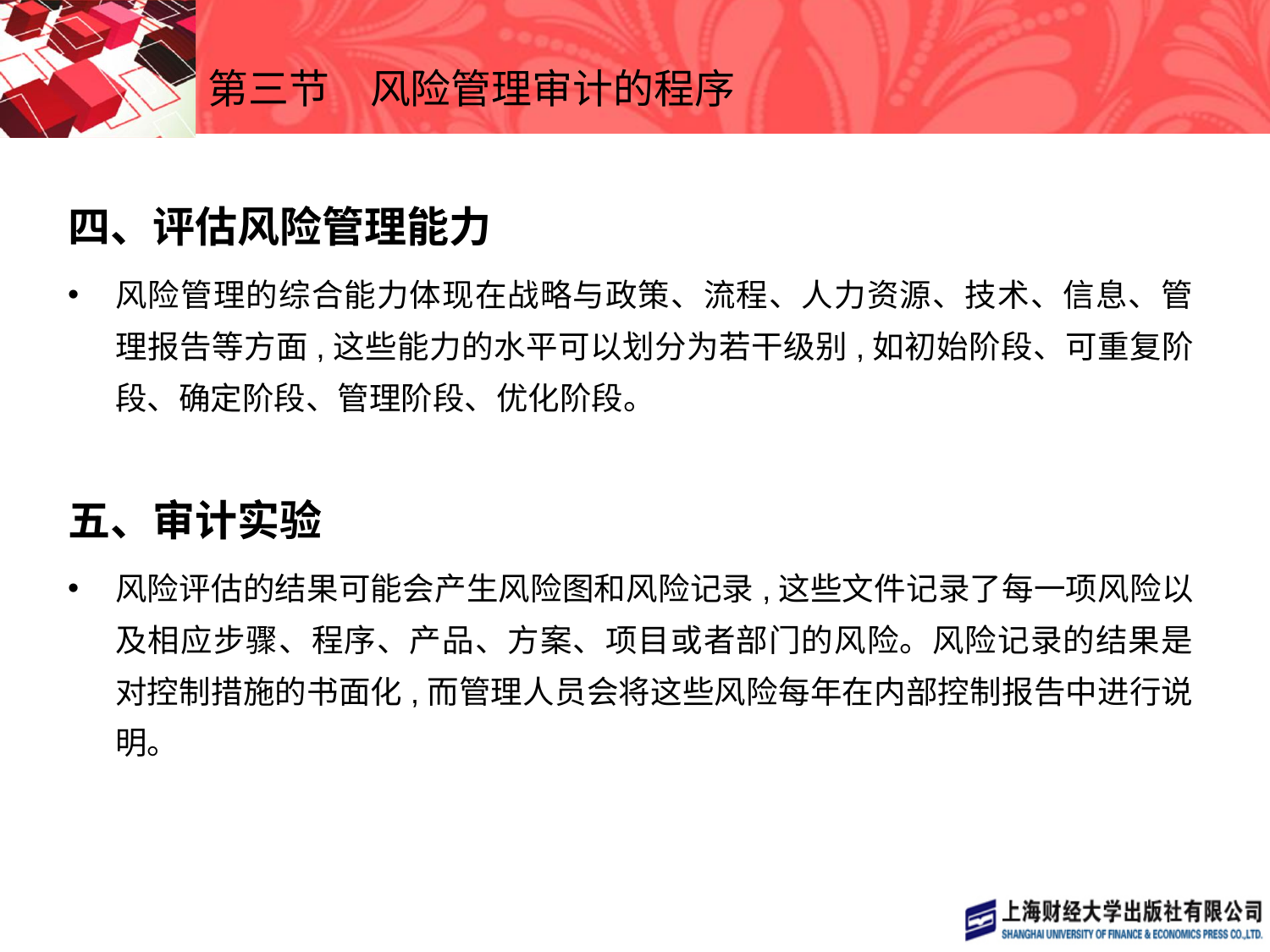

# 第三节　风险管理审计的程序
四、评估风险管理能力
风险管理的综合能力体现在战略与政策、流程、人力资源、技术、信息、管理报告等方面,这些能力的水平可以划分为若干级别,如初始阶段、可重复阶段、确定阶段、管理阶段、优化阶段。

五、审计实验
风险评估的结果可能会产生风险图和风险记录,这些文件记录了每一项风险以及相应步骤、程序、产品、方案、项目或者部门的风险。风险记录的结果是对控制措施的书面化,而管理人员会将这些风险每年在内部控制报告中进行说明。